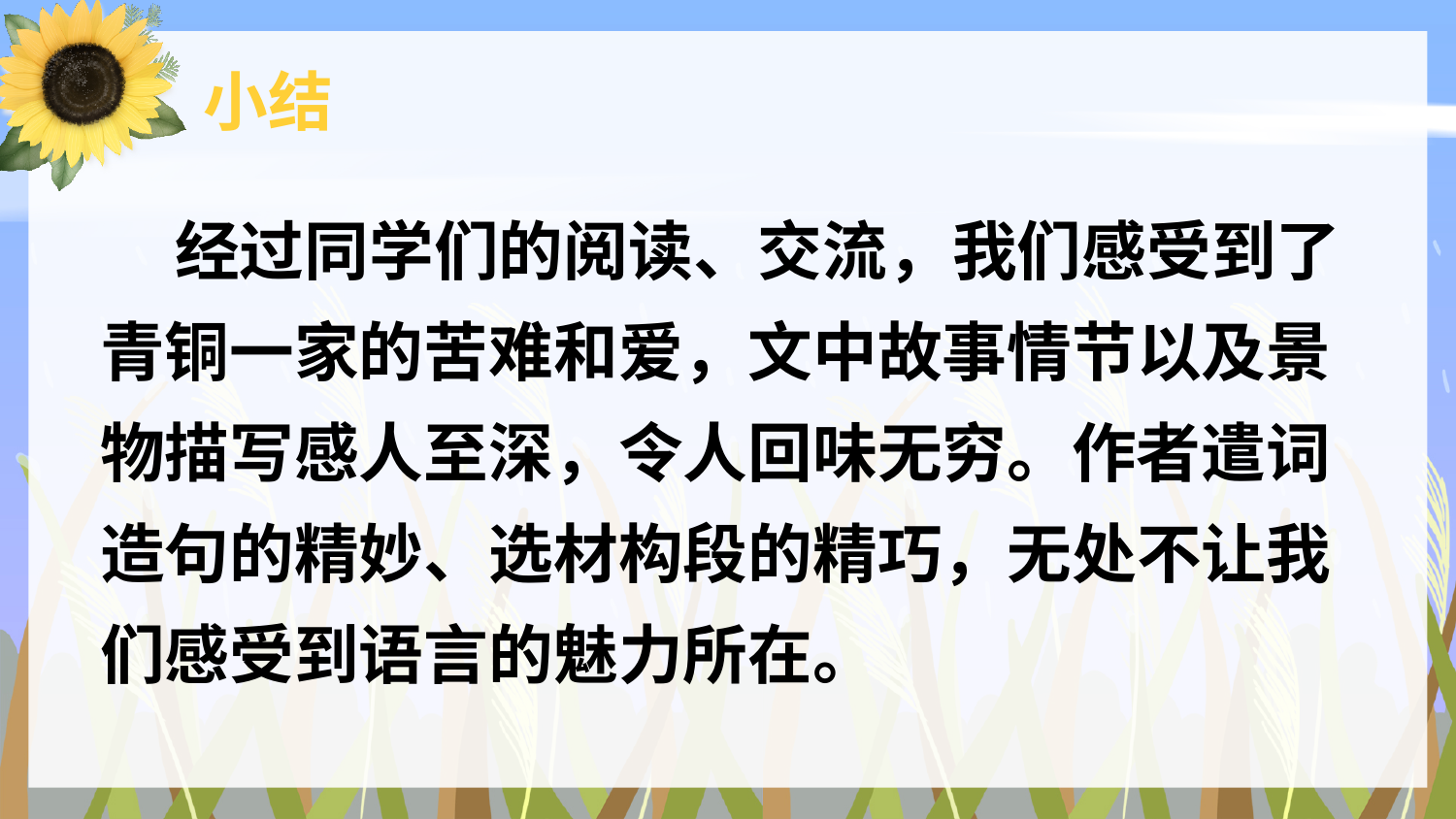

小结
    经过同学们的阅读、交流，我们感受到了青铜一家的苦难和爱，文中故事情节以及景物描写感人至深，令人回味无穷。作者遣词造句的精妙、选材构段的精巧，无处不让我们感受到语言的魅力所在。